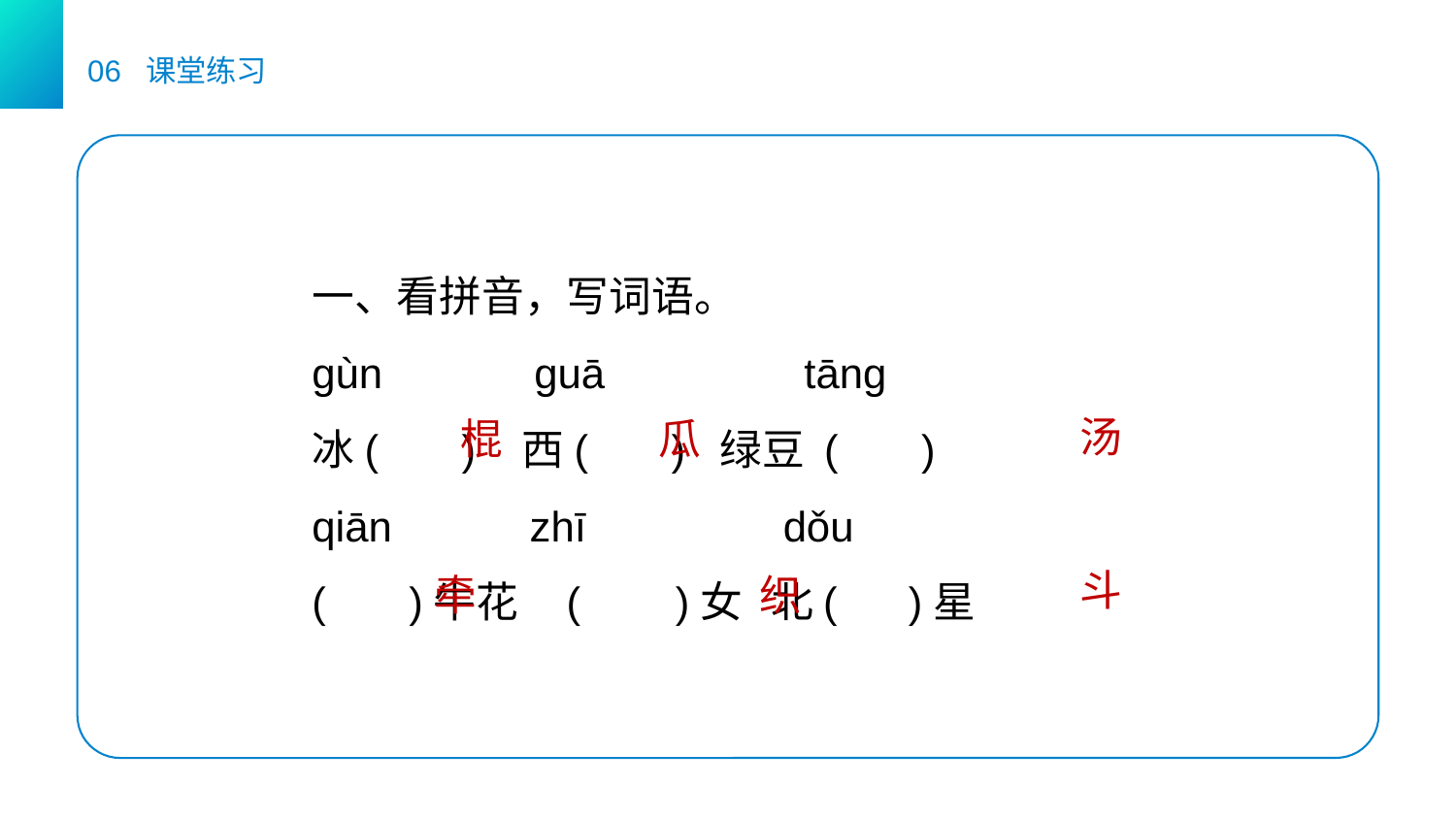

06  课堂练习

一、看拼音，写词语。
gùn            guā                tāng
冰(       )   西(       )  绿豆 (       )
qiān          zhī               dǒu
(       )牛花    (        )女   北(      )星
汤
棍
瓜
斗
牵
织